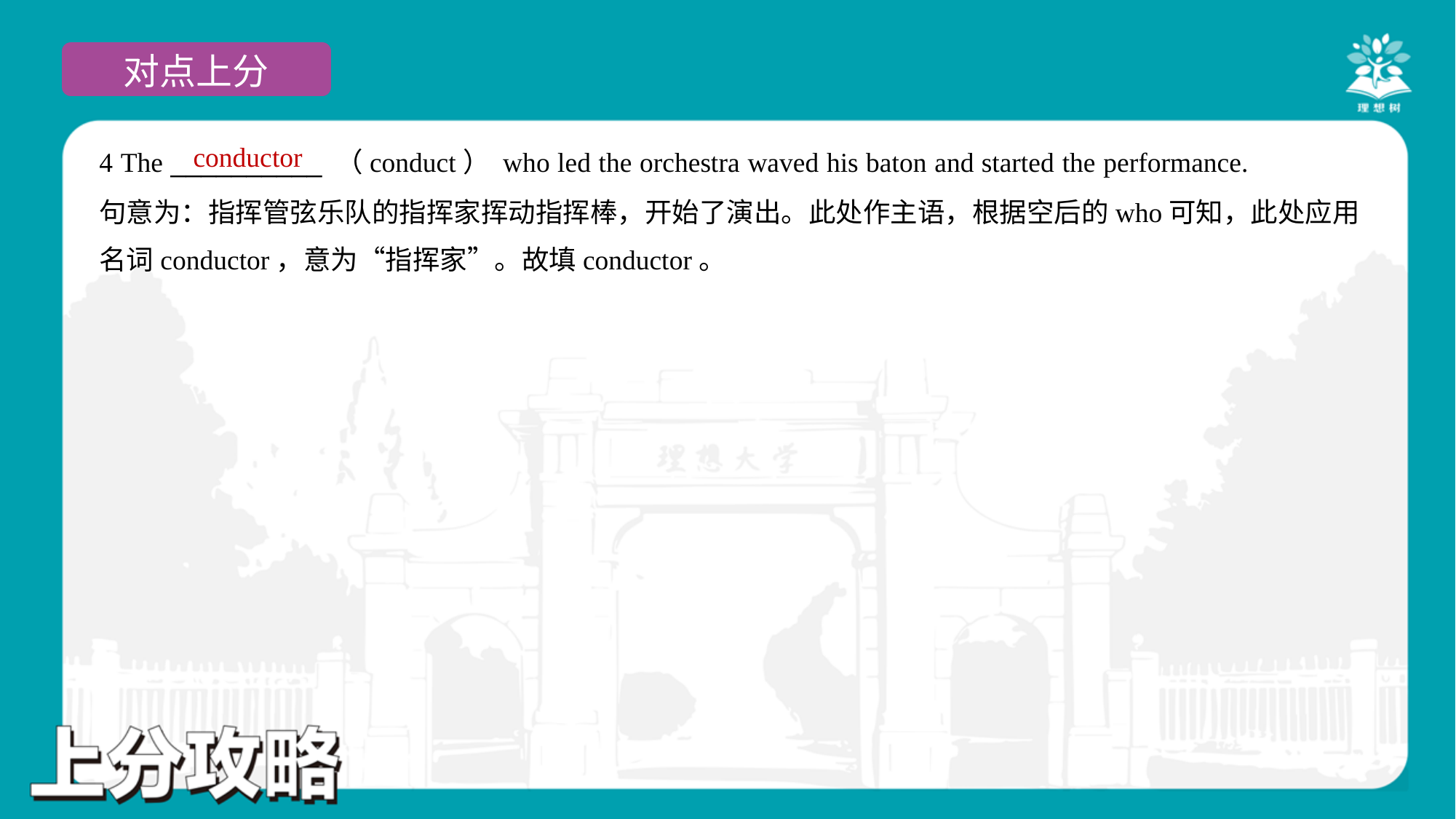

conductor
4 The __________ （conduct） who led the orchestra waved his baton and started the performance.
句意为：指挥管弦乐队的指挥家挥动指挥棒，开始了演出。此处作主语，根据空后的who可知，此处应用
名词conductor，意为“指挥家”。故填conductor。